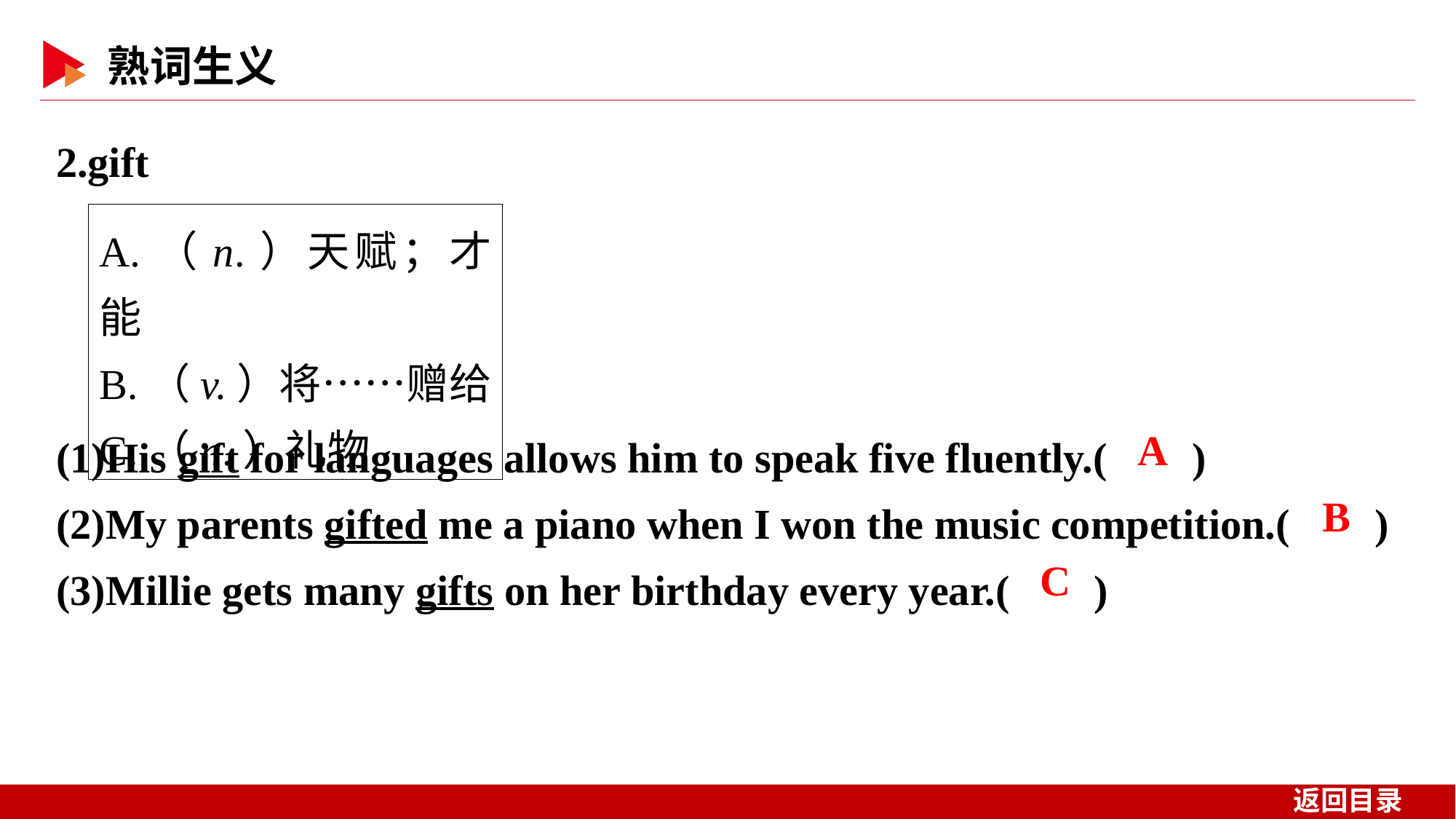

2.gift
A.（n.）天赋；才能
B.（v.）将……赠给
C.（n.）礼物
(1)His gift for languages allows him to speak five fluently.(        )
(2)My parents gifted me a piano when I won the music competition.(        )
(3)Millie gets many gifts on her birthday every year.(        )
   A
   B
   C